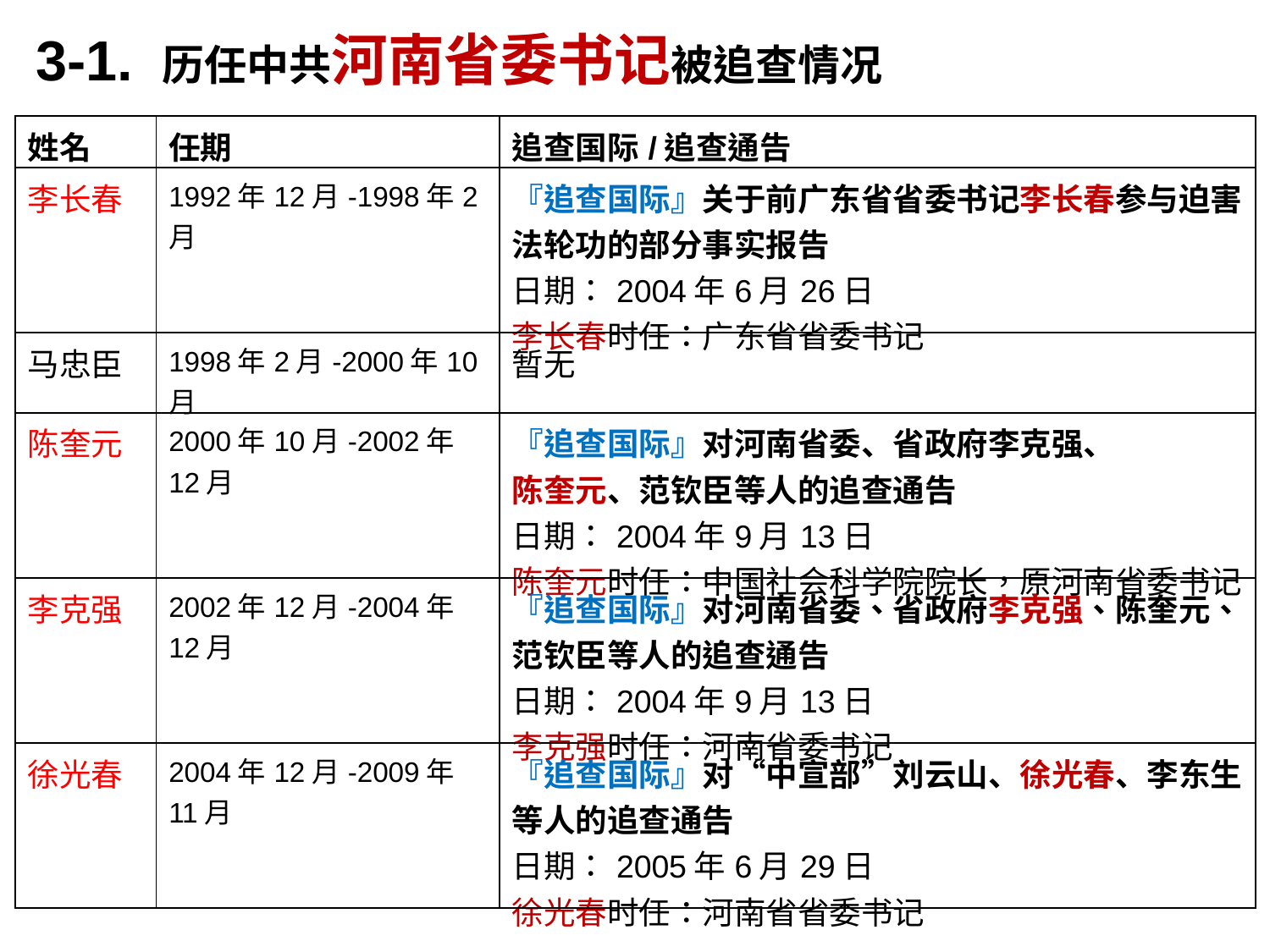

3-1. 历任中共河南省委书记被追查情况
| 姓名 | 任期 | 追查国际/追查通告 |
| --- | --- | --- |
| 李长春 | 1992年12月-1998年2月 | 『追查国际』关于前广东省省委书记李长春参与迫害法轮功的部分事实报告 日期：2004年6月26日 李长春时任：广东省省委书记 |
| 马忠臣 | 1998年2月-2000年10月 | 暂无 |
| 陈奎元 | 2000年10月-2002年12月 | 『追查国际』对河南省委、省政府李克强、 陈奎元、范钦臣等人的追查通告 日期：2004年9月13日 陈奎元时任：中国社会科学院院长，原河南省委书记 |
| 李克强 | 2002年12月-2004年12月 | 『追查国际』对河南省委、省政府李克强、陈奎元、 范钦臣等人的追查通告 日期：2004年9月13日 李克强时任：河南省委书记 |
| 徐光春 | 2004年12月-2009年11月 | 『追查国际』对“中宣部”刘云山、徐光春、李东生等人的追查通告 日期：2005年6月29日 徐光春时任：河南省省委书记 |